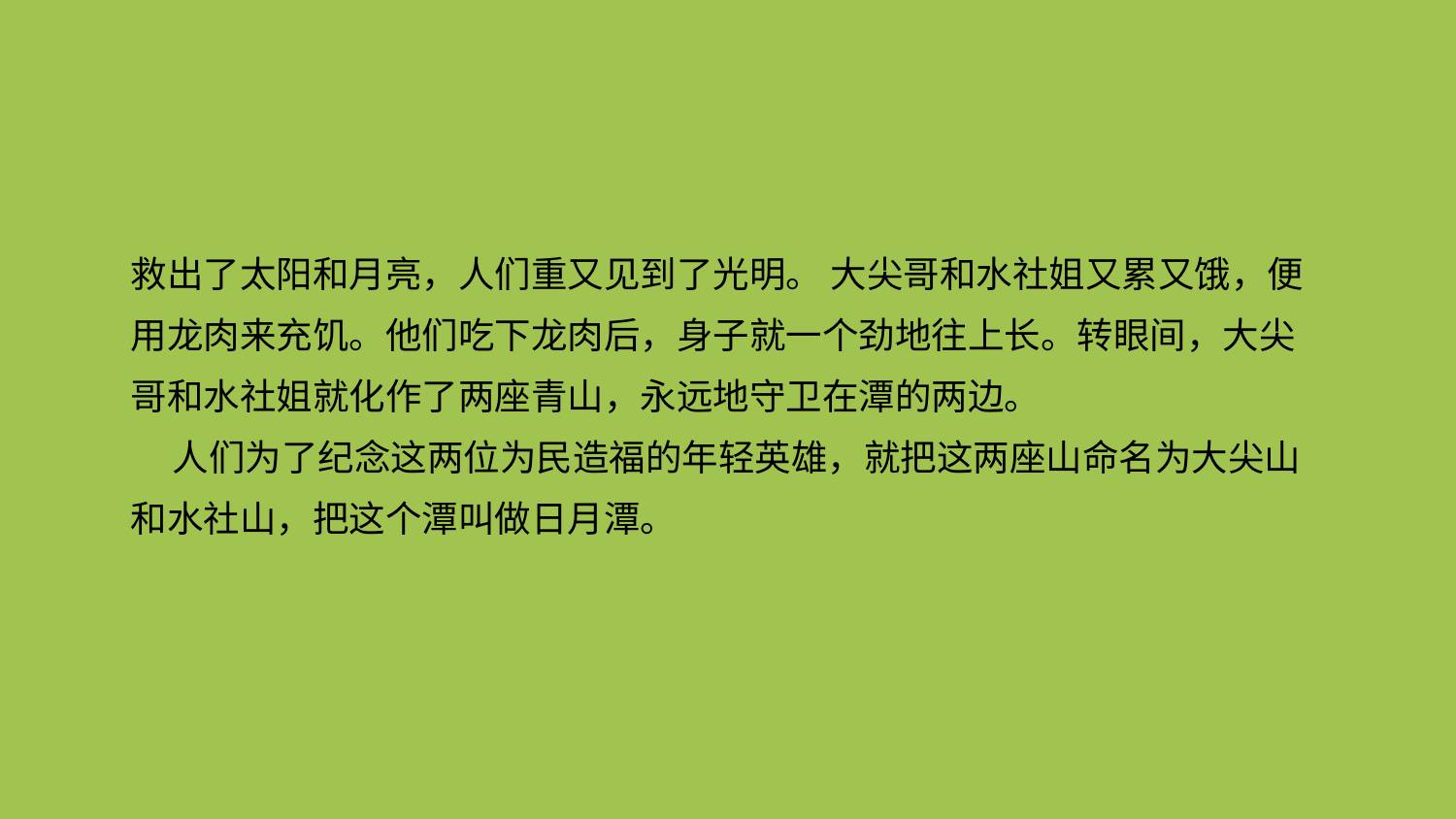

救出了太阳和月亮，人们重又见到了光明。 大尖哥和水社姐又累又饿，便用龙肉来充饥。他们吃下龙肉后，身子就一个劲地往上长。转眼间，大尖哥和水社姐就化作了两座青山，永远地守卫在潭的两边。
    人们为了纪念这两位为民造福的年轻英雄，就把这两座山命名为大尖山和水社山，把这个潭叫做日月潭。